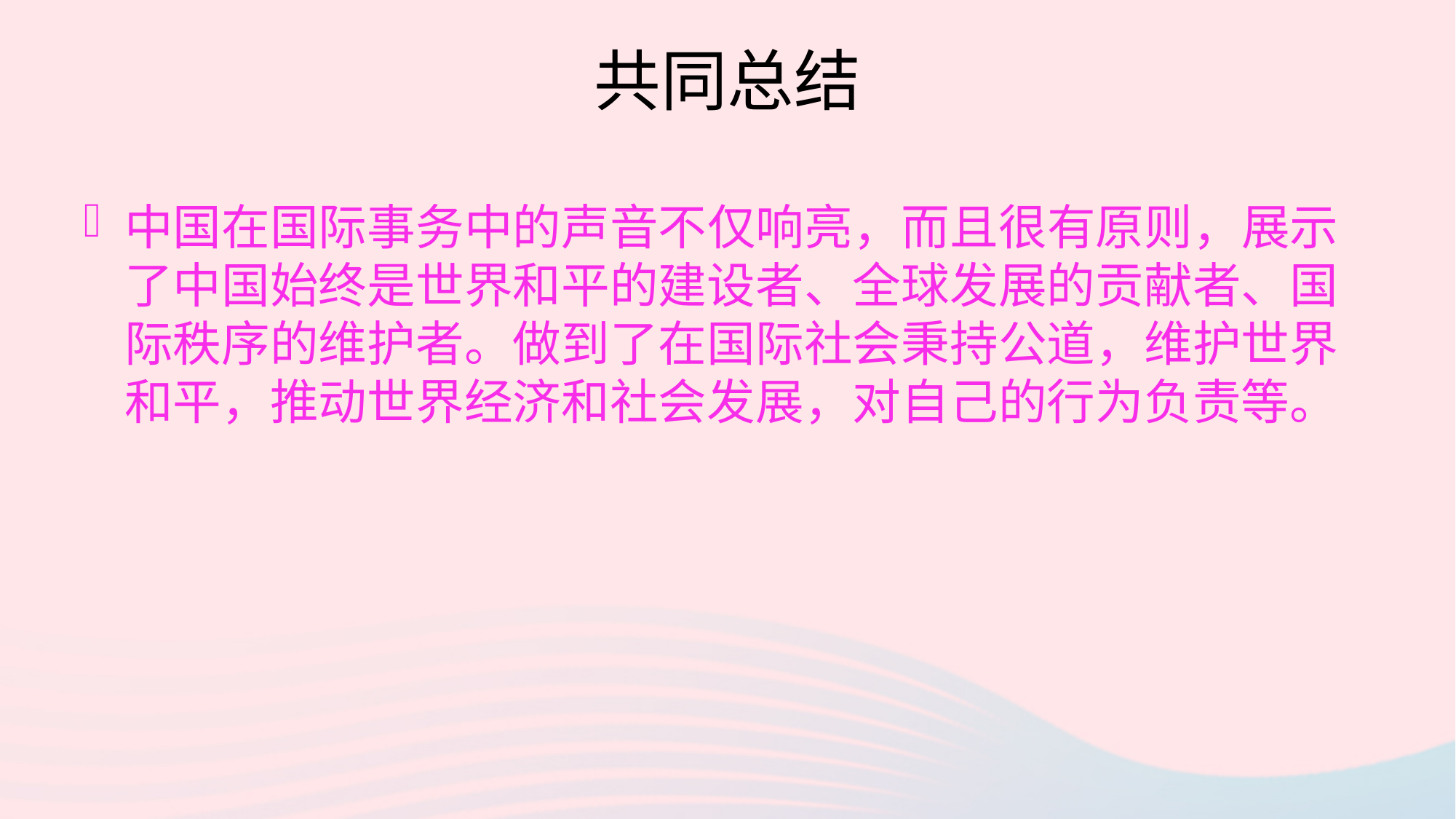

# 共同总结
中国在国际事务中的声音不仅响亮，而且很有原则，展示了中国始终是世界和平的建设者、全球发展的贡献者、国际秩序的维护者。做到了在国际社会秉持公道，维护世界和平，推动世界经济和社会发展，对自己的行为负责等。